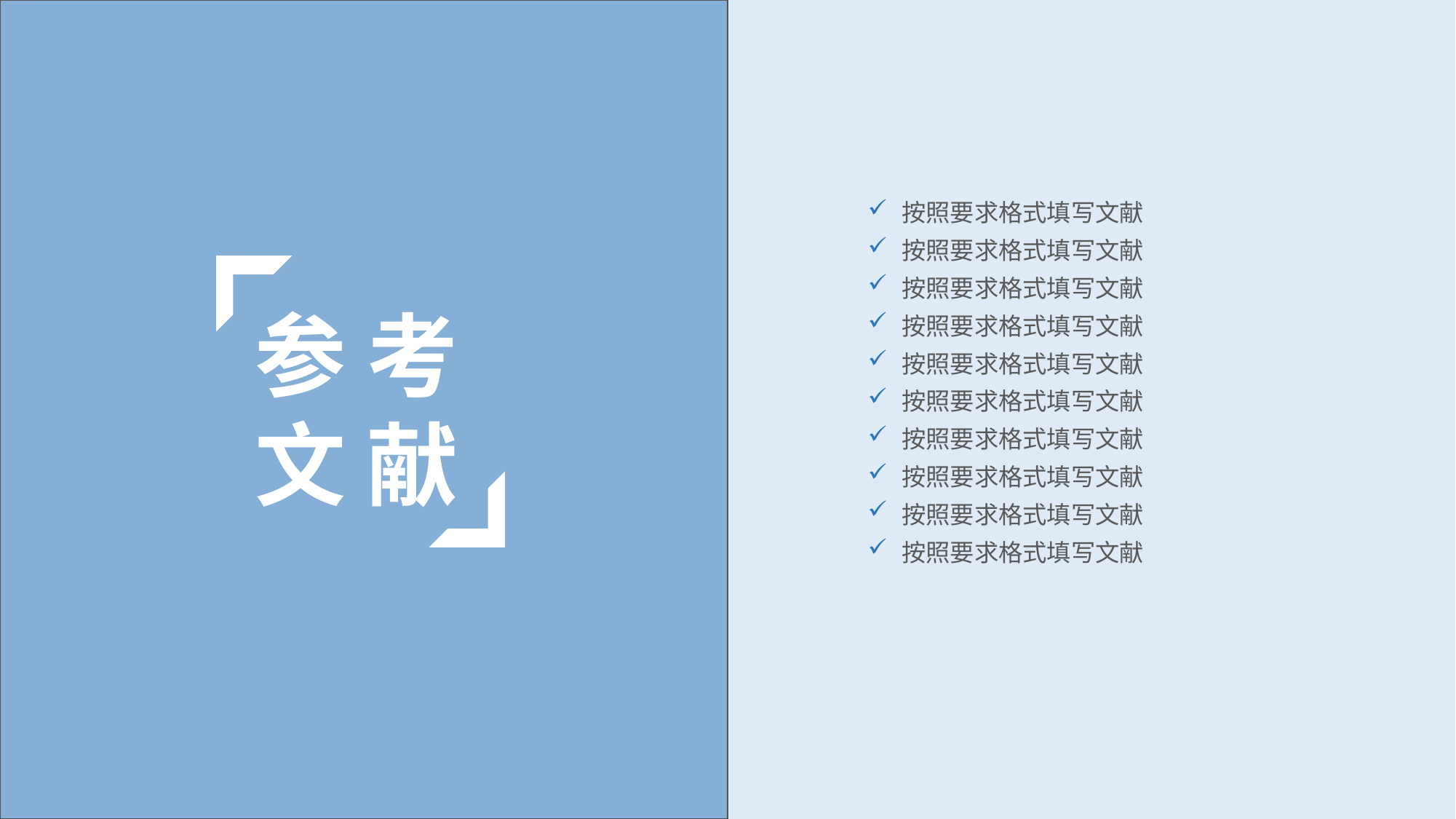

按照要求格式填写文献
按照要求格式填写文献
按照要求格式填写文献
按照要求格式填写文献
按照要求格式填写文献
按照要求格式填写文献
按照要求格式填写文献
按照要求格式填写文献
按照要求格式填写文献
按照要求格式填写文献

参 考
文 献